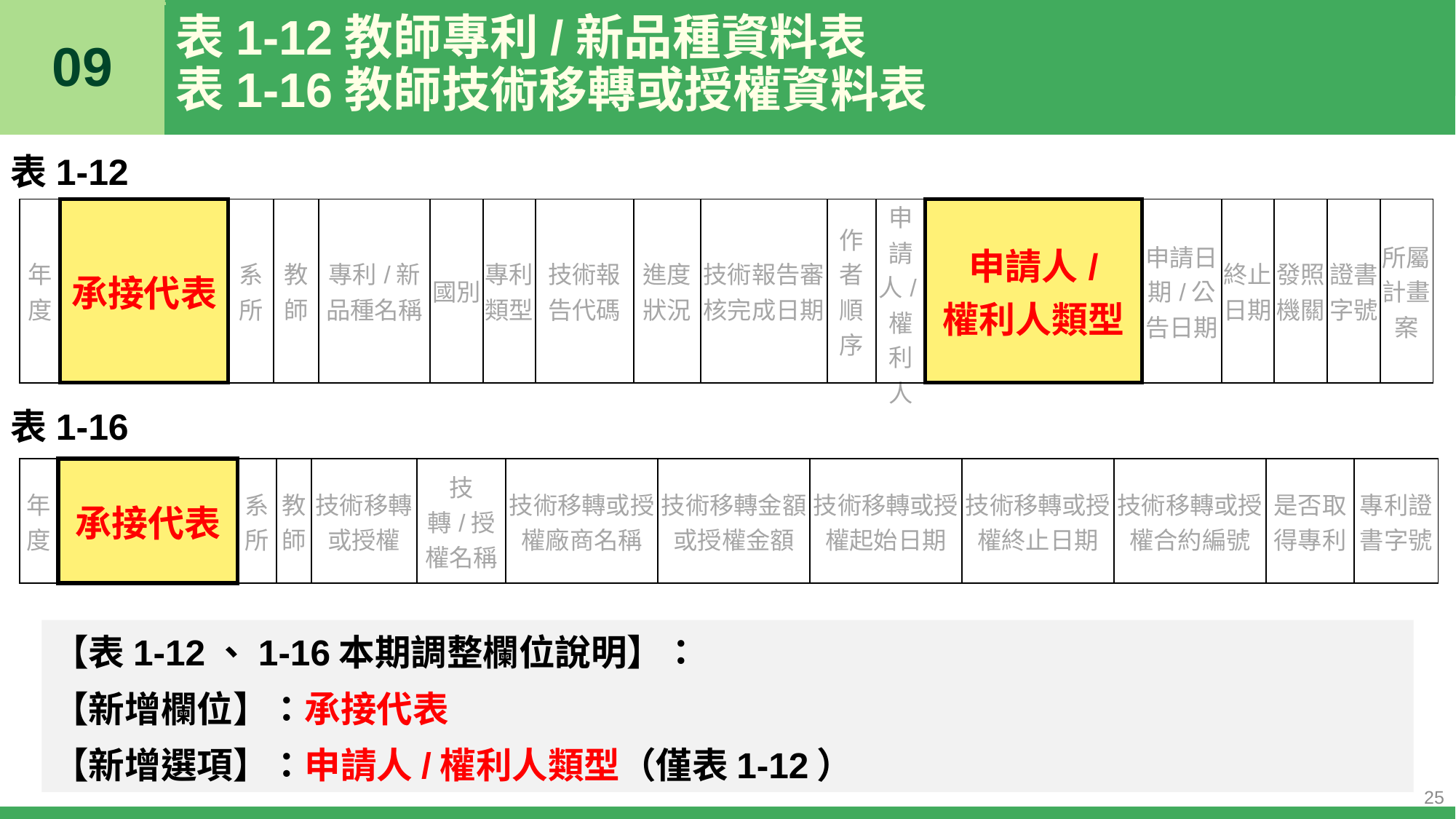

09
表1-12教師專利/新品種資料表
表1-16教師技術移轉或授權資料表
#

表1-12
| 年度 | 承接代表 | 系所 | 教師 | 專利/新品種名稱 | 國別 | 專利類型 | 技術報告代碼 | 進度狀況 | 技術報告審核完成日期 | 作者順序 | 申請人/權利人 | 申請人/ 權利人類型 | 申請日期/公告日期 | 終止日期 | 發照機關 | 證書字號 | 所屬計畫案 |
| --- | --- | --- | --- | --- | --- | --- | --- | --- | --- | --- | --- | --- | --- | --- | --- | --- | --- |
表1-16
| 年度 | 承接代表 | 系所 | 教師 | 技術移轉或授權 | 技轉/授權名稱 | 技術移轉或授權廠商名稱 | 技術移轉金額或授權金額 | 技術移轉或授權起始日期 | 技術移轉或授權終止日期 | 技術移轉或授權合約編號 | 是否取得專利 | 專利證書字號 |
| --- | --- | --- | --- | --- | --- | --- | --- | --- | --- | --- | --- | --- |
【表1-12、1-16本期調整欄位說明】：
【新增欄位】：承接代表
【新增選項】：申請人/權利人類型（僅表1-12）
25